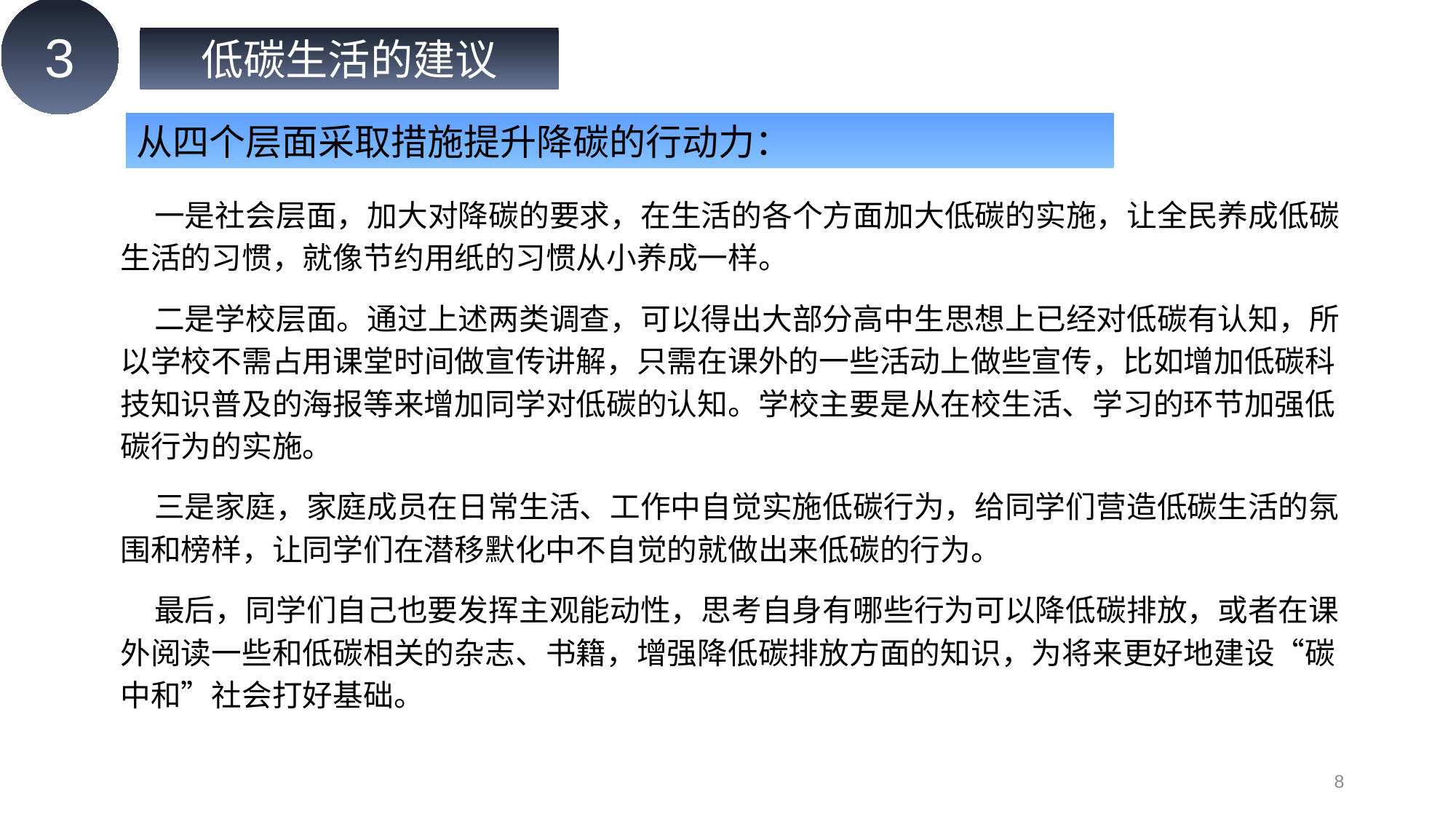

3
低碳生活的建议
从四个层面采取措施提升降碳的行动力：
    一是社会层面，加大对降碳的要求，在生活的各个方面加大低碳的实施，让全民养成低碳生活的习惯，就像节约用纸的习惯从小养成一样。
    二是学校层面。通过上述两类调查，可以得出大部分高中生思想上已经对低碳有认知，所以学校不需占用课堂时间做宣传讲解，只需在课外的一些活动上做些宣传，比如增加低碳科技知识普及的海报等来增加同学对低碳的认知。学校主要是从在校生活、学习的环节加强低碳行为的实施。
    三是家庭，家庭成员在日常生活、工作中自觉实施低碳行为，给同学们营造低碳生活的氛围和榜样，让同学们在潜移默化中不自觉的就做出来低碳的行为。
    最后，同学们自己也要发挥主观能动性，思考自身有哪些行为可以降低碳排放，或者在课外阅读一些和低碳相关的杂志、书籍，增强降低碳排放方面的知识，为将来更好地建设“碳中和”社会打好基础。
8